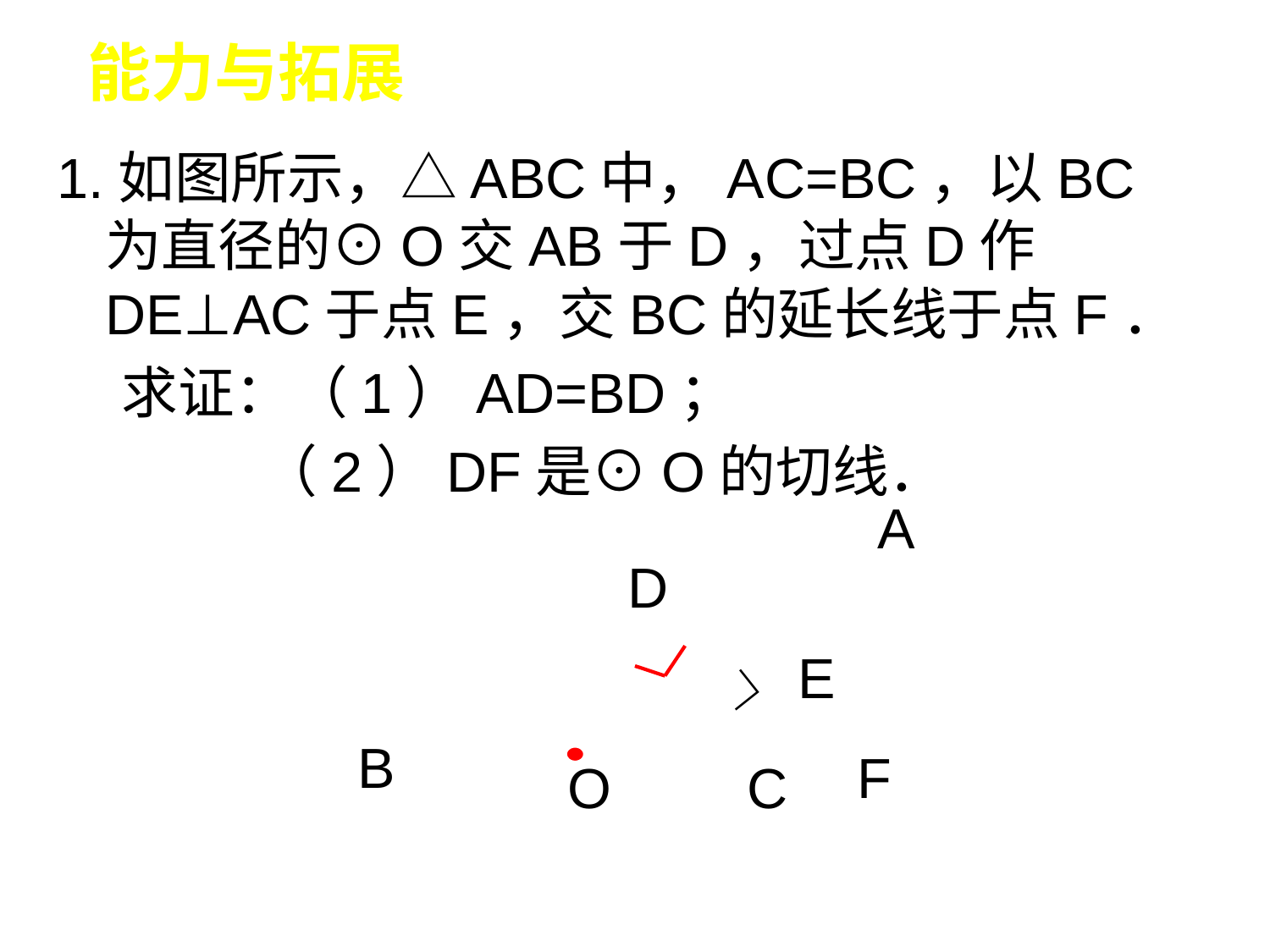

能力与拓展
1.如图所示，△ABC中，AC=BC，以BC为直径的⊙O交AB于D，过点D作DE⊥AC于点E，交BC的延长线于点F．
    求证：（1）AD=BD；
               （2）DF是⊙O的切线．
A

∟

D
E
B
F
O
C